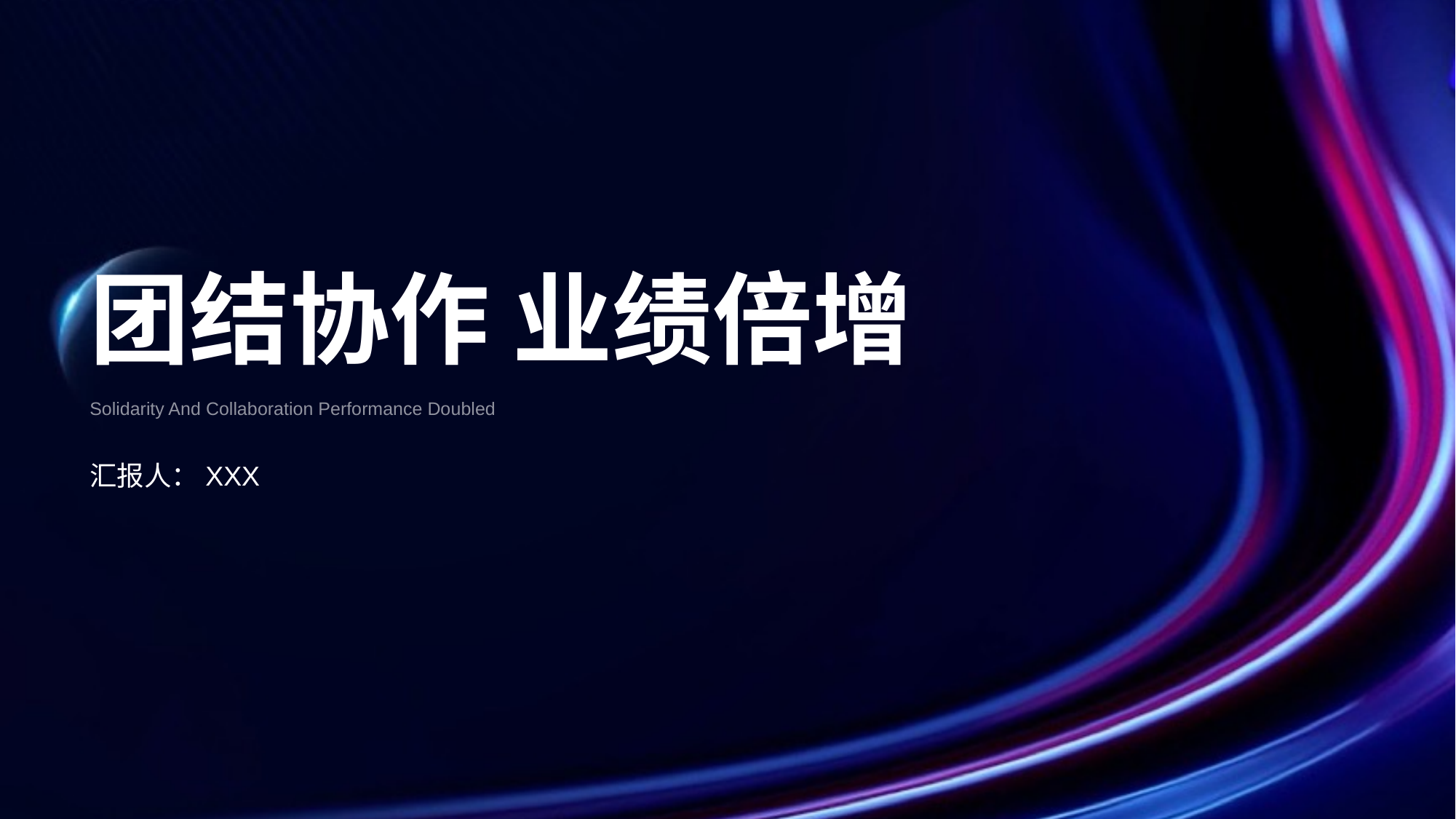

团结协作 业绩倍增
Solidarity And Collaboration Performance Doubled
汇报人：XXX